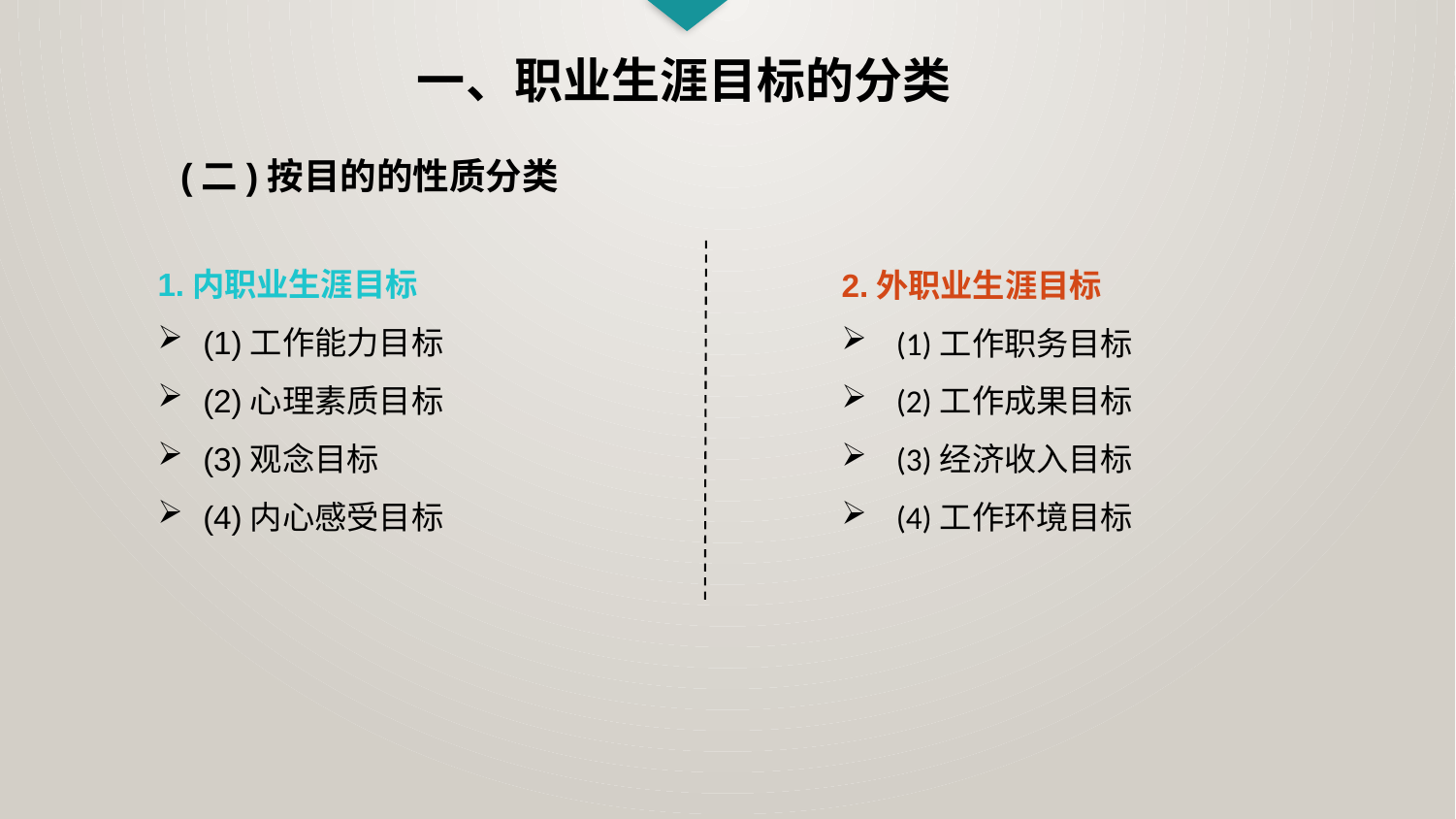

一、职业生涯目标的分类
(二)按目的的性质分类
1.内职业生涯目标
(1)工作能力目标
(2)心理素质目标
(3)观念目标
(4)内心感受目标
2.外职业生涯目标
(1)工作职务目标
(2)工作成果目标
(3)经济收入目标
(4)工作环境目标
42